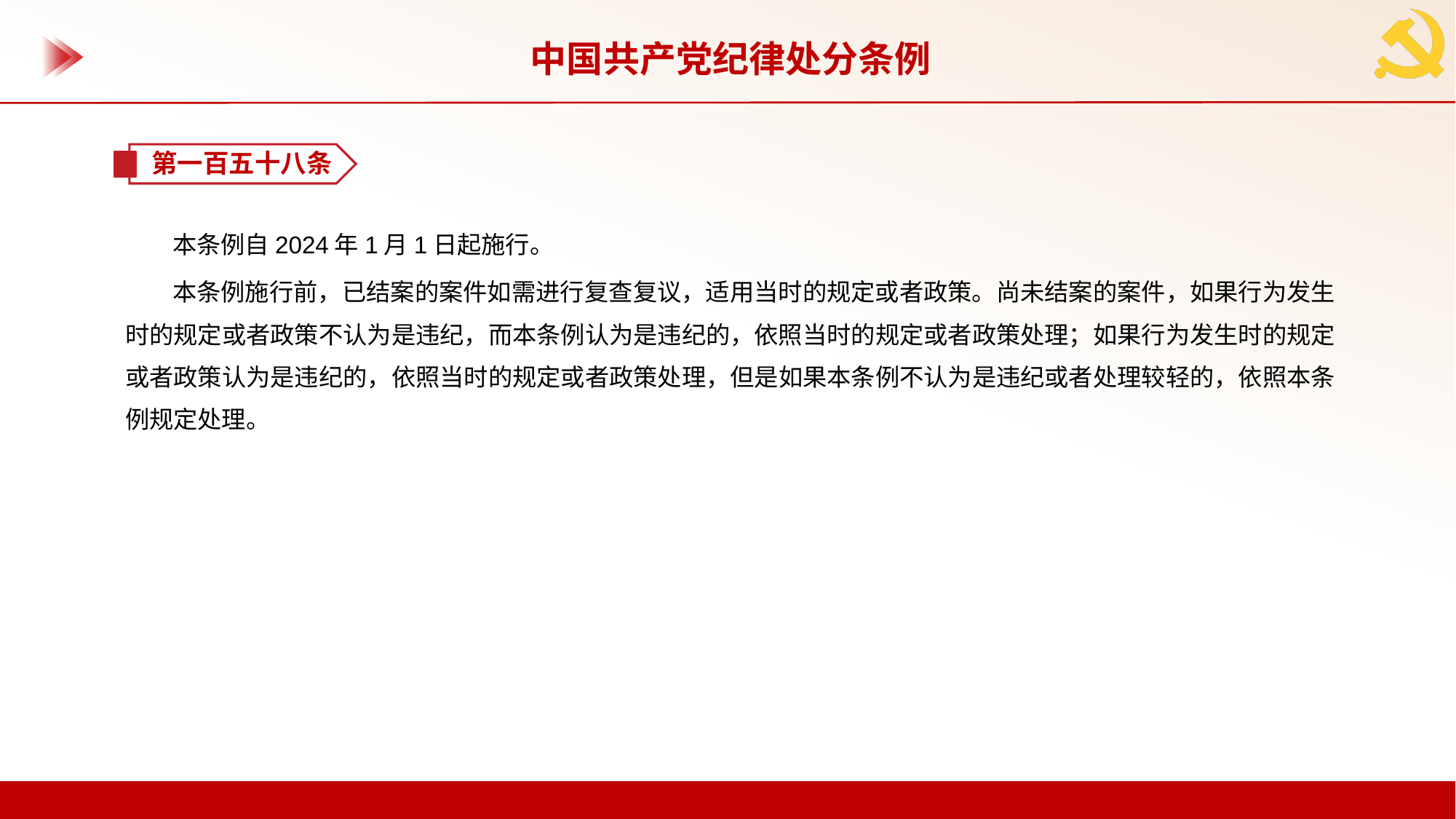

中国共产党纪律处分条例
第一百五十八条

本条例自2024年1月1日起施行。
本条例施行前，已结案的案件如需进行复查复议，适用当时的规定或者政策。尚未结案的案件，如果行为发生时的规定或者政策不认为是违纪，而本条例认为是违纪的，依照当时的规定或者政策处理；如果行为发生时的规定或者政策认为是违纪的，依照当时的规定或者政策处理，但是如果本条例不认为是违纪或者处理较轻的，依照本条例规定处理。